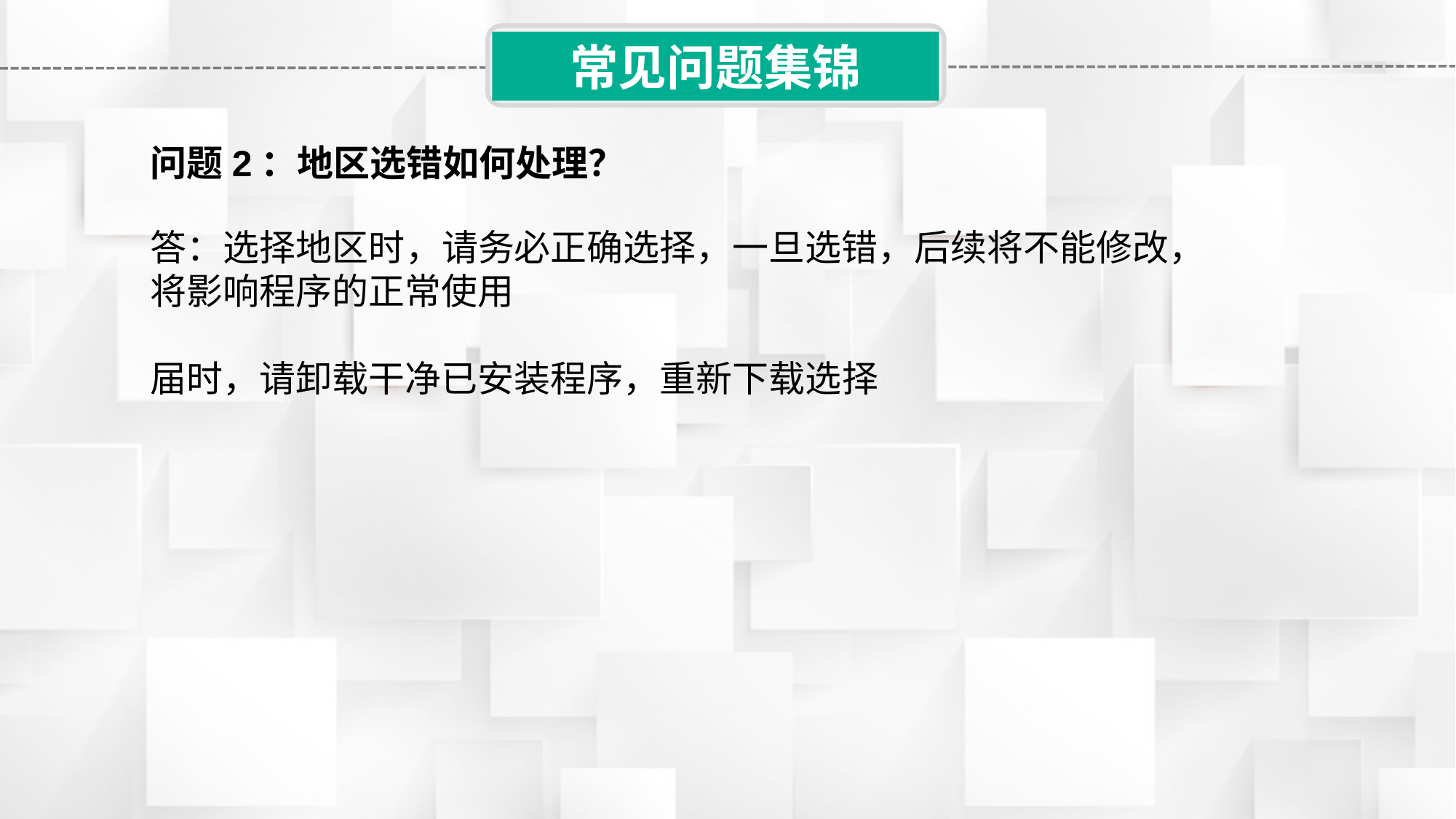

常见问题集锦
问题2：地区选错如何处理？
答：选择地区时，请务必正确选择，一旦选错，后续将不能修改，将影响程序的正常使用

届时，请卸载干净已安装程序，重新下载选择